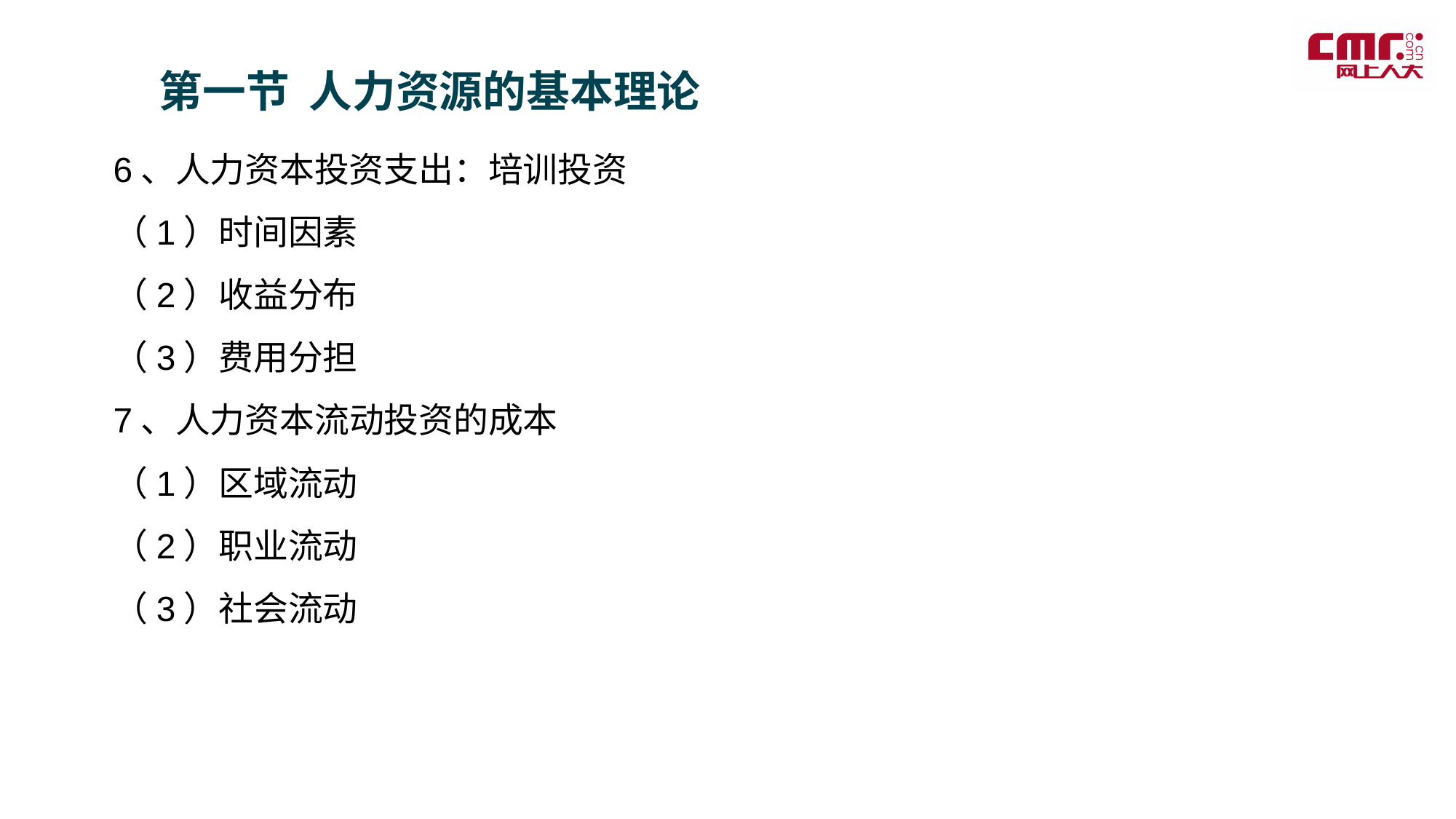

第一节  人力资源的基本理论
6、人力资本投资支出：培训投资
（1）时间因素
（2）收益分布
（3）费用分担
7、人力资本流动投资的成本
（1）区域流动
（2）职业流动
（3）社会流动